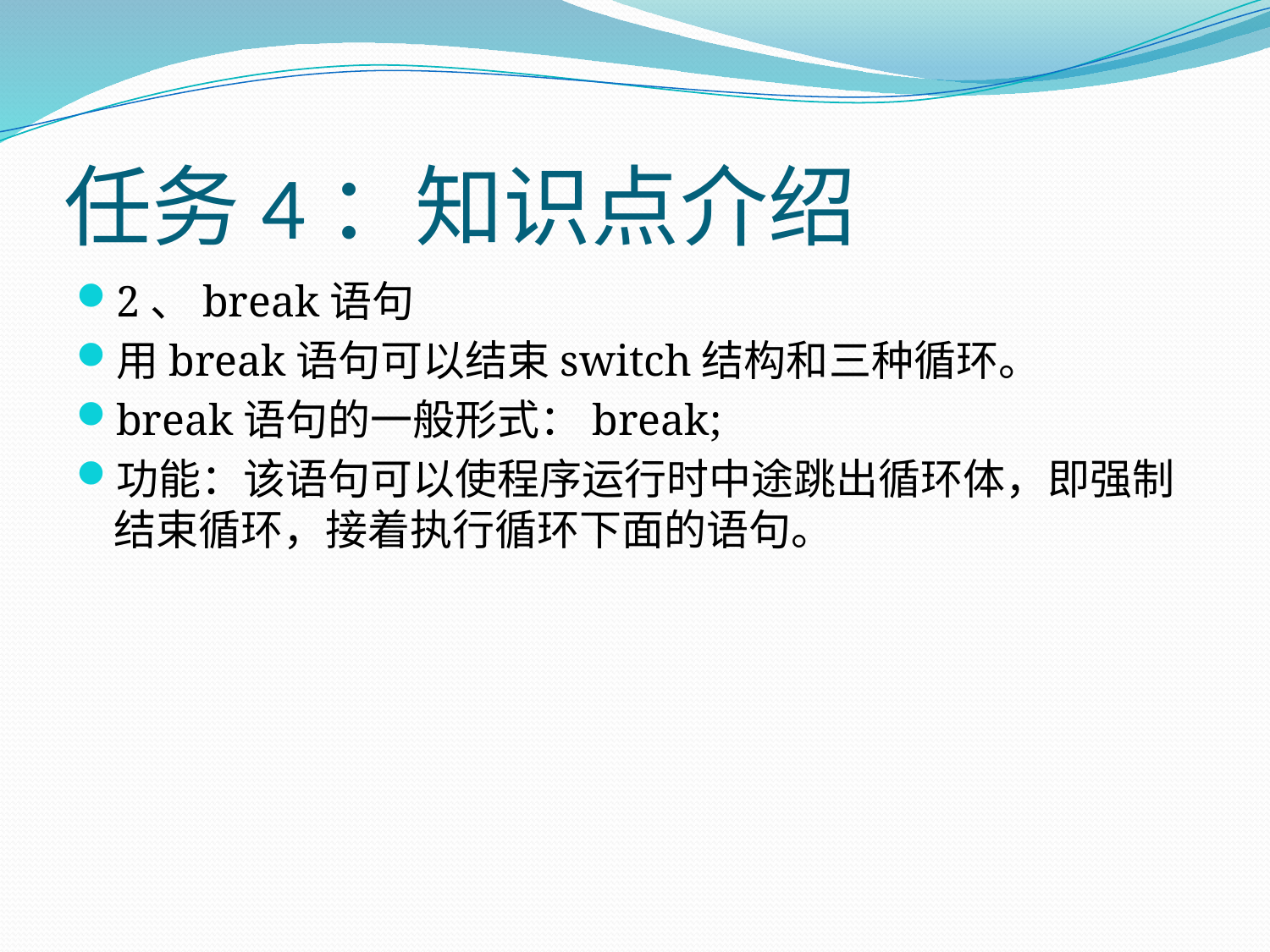

# 任务4：知识点介绍
2、break语句
用break语句可以结束switch结构和三种循环。
break语句的一般形式：break;
功能：该语句可以使程序运行时中途跳出循环体，即强制结束循环，接着执行循环下面的语句。